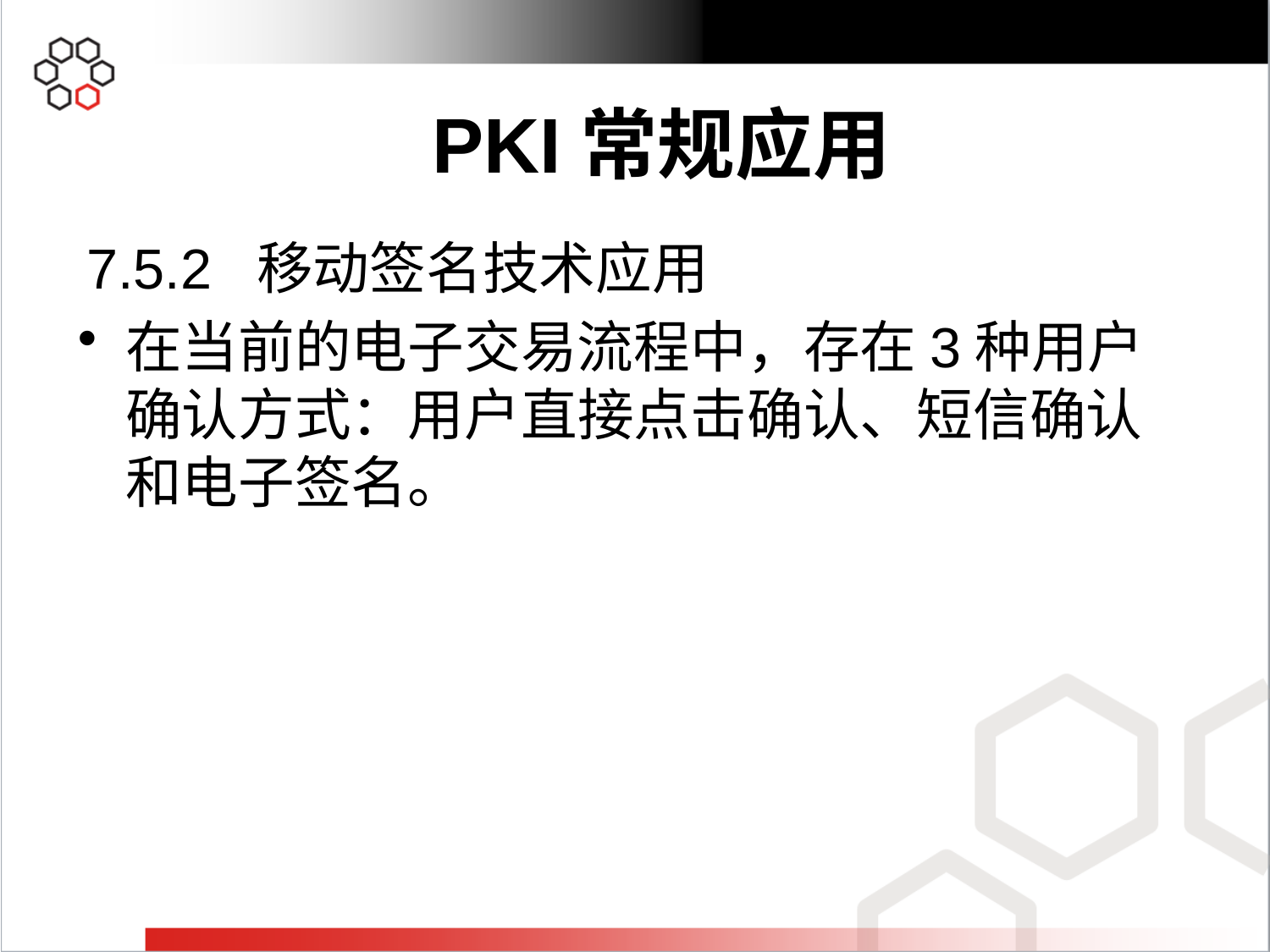

7.5.2  移动签名技术应用
在当前的电子交易流程中，存在3种用户确认方式：用户直接点击确认、短信确认和电子签名。